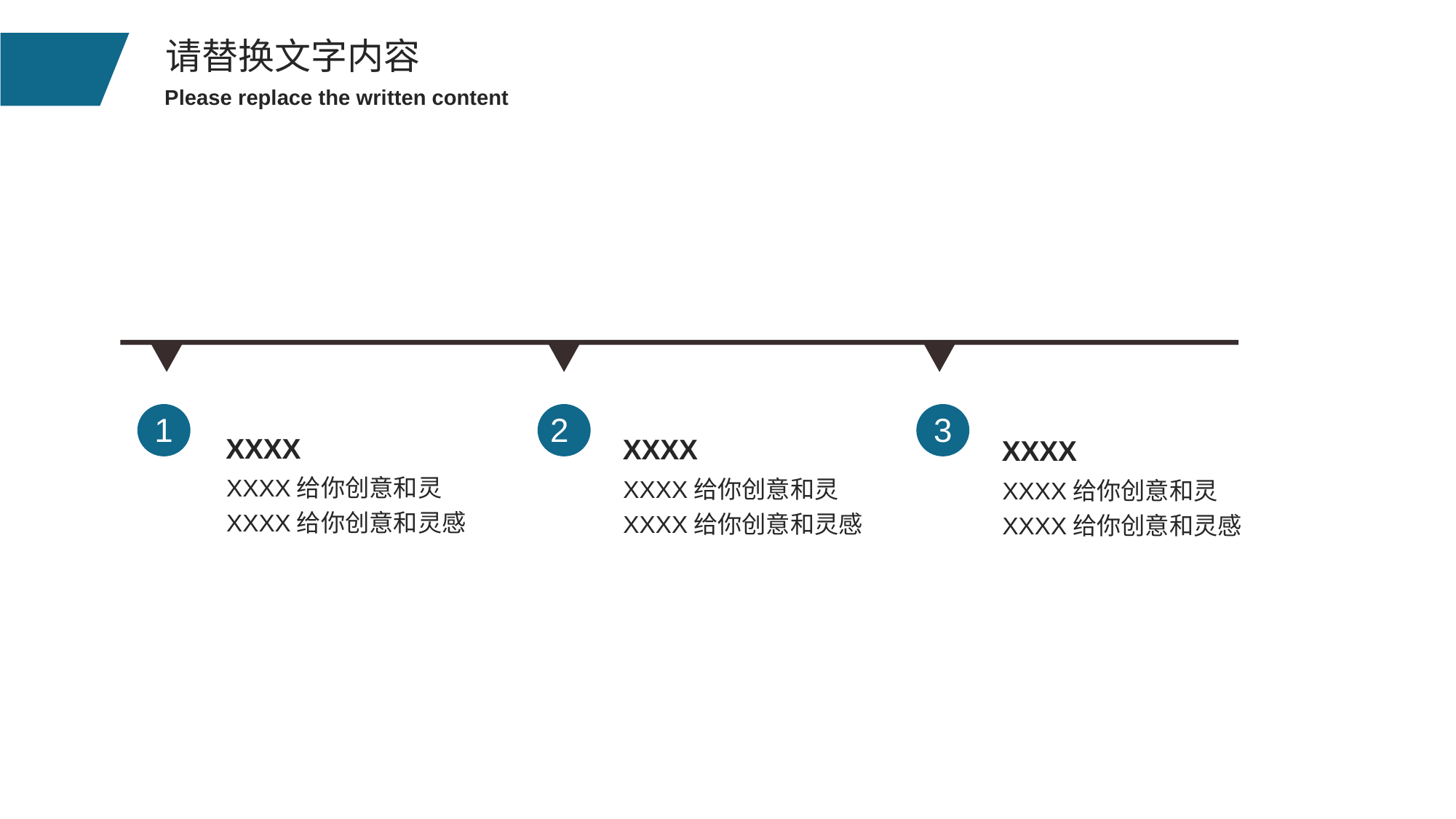

2

3
1
XXXX
XXXX
XXXX
XXXX给你创意和灵XXXX给你创意和灵感
XXXX给你创意和灵XXXX给你创意和灵感
XXXX给你创意和灵XXXX给你创意和灵感